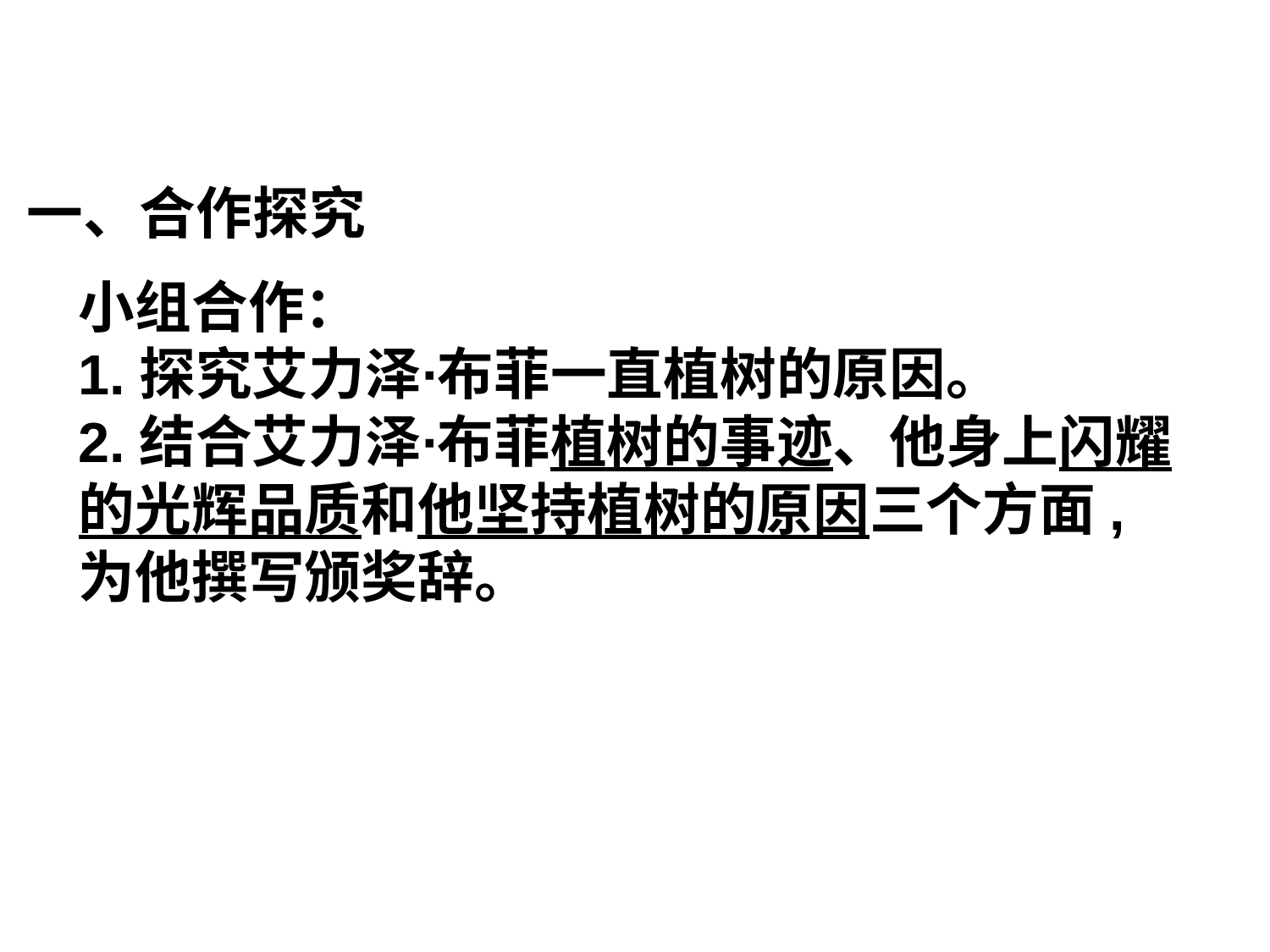

一、合作探究
小组合作：
1.探究艾力泽∙布菲一直植树的原因。
2.结合艾力泽∙布菲植树的事迹、他身上闪耀的光辉品质和他坚持植树的原因三个方面,为他撰写颁奖辞。